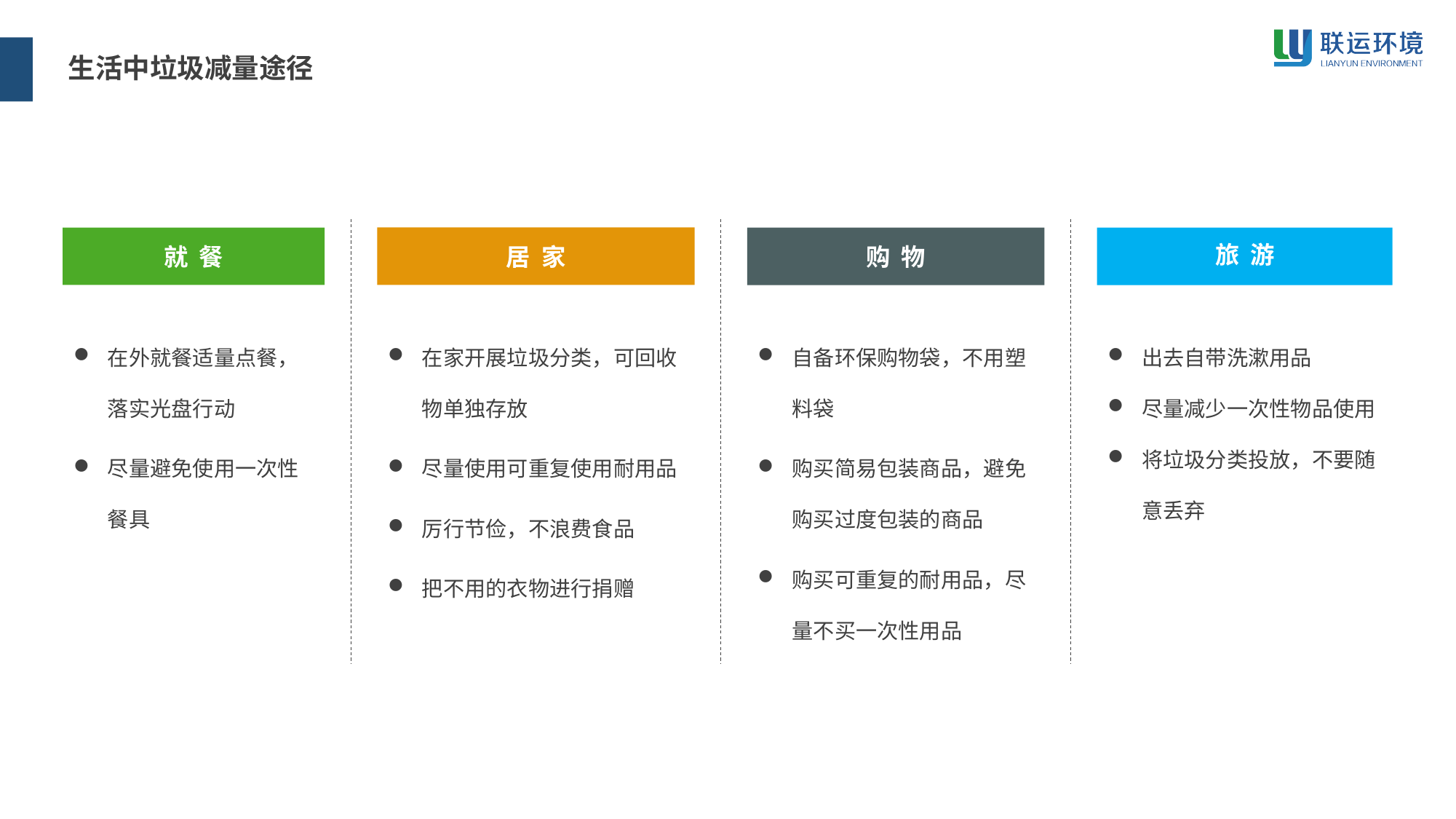

生活中垃圾减量途径
居  家
在家开展垃圾分类，可回收物单独存放
尽量使用可重复使用耐用品
厉行节俭，不浪费食品
把不用的衣物进行捐赠
就  餐
在外就餐适量点餐，落实光盘行动
尽量避免使用一次性餐具
购  物
自备环保购物袋，不用塑料袋
购买简易包装商品，避免购买过度包装的商品
购买可重复的耐用品，尽量不买一次性用品

旅  游
出去自带洗漱用品
尽量减少一次性物品使用
将垃圾分类投放，不要随意丢弃